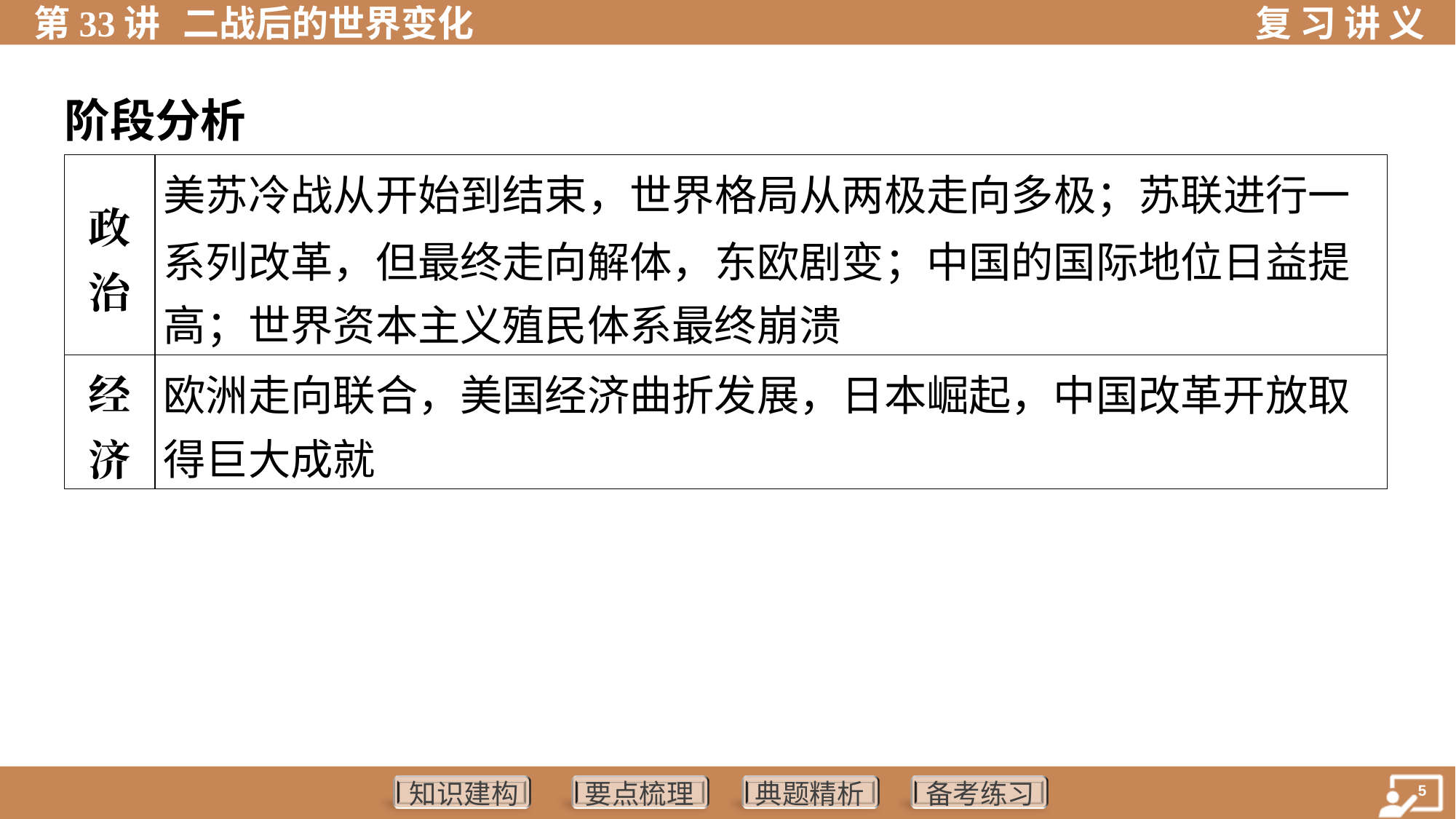

阶段分析
| 政 治 | 美苏冷战从开始到结束，世界格局从两极走向多极；苏联进行一 系列改革，但最终走向解体，东欧剧变；中国的国际地位日益提 高；世界资本主义殖民体系最终崩溃 |
| --- | --- |
| 经 济 | 欧洲走向联合，美国经济曲折发展，日本崛起，中国改革开放取 得巨大成就 |